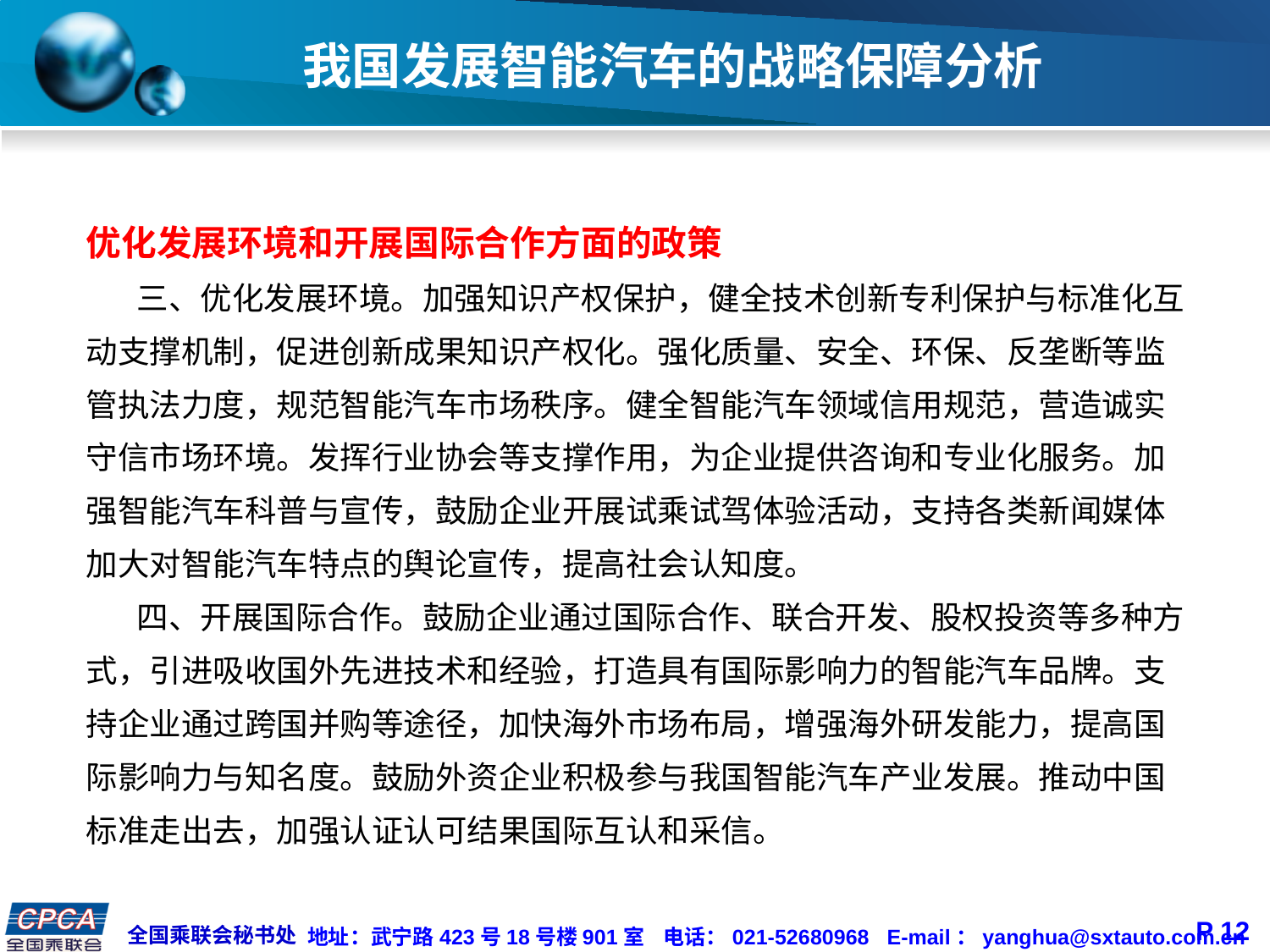

# 我国发展智能汽车的战略保障分析
优化发展环境和开展国际合作方面的政策
      三、优化发展环境。加强知识产权保护，健全技术创新专利保护与标准化互动支撑机制，促进创新成果知识产权化。强化质量、安全、环保、反垄断等监管执法力度，规范智能汽车市场秩序。健全智能汽车领域信用规范，营造诚实守信市场环境。发挥行业协会等支撑作用，为企业提供咨询和专业化服务。加强智能汽车科普与宣传，鼓励企业开展试乘试驾体验活动，支持各类新闻媒体加大对智能汽车特点的舆论宣传，提高社会认知度。
      四、开展国际合作。鼓励企业通过国际合作、联合开发、股权投资等多种方式，引进吸收国外先进技术和经验，打造具有国际影响力的智能汽车品牌。支持企业通过跨国并购等途径，加快海外市场布局，增强海外研发能力，提高国际影响力与知名度。鼓励外资企业积极参与我国智能汽车产业发展。推动中国标准走出去，加强认证认可结果国际互认和采信。